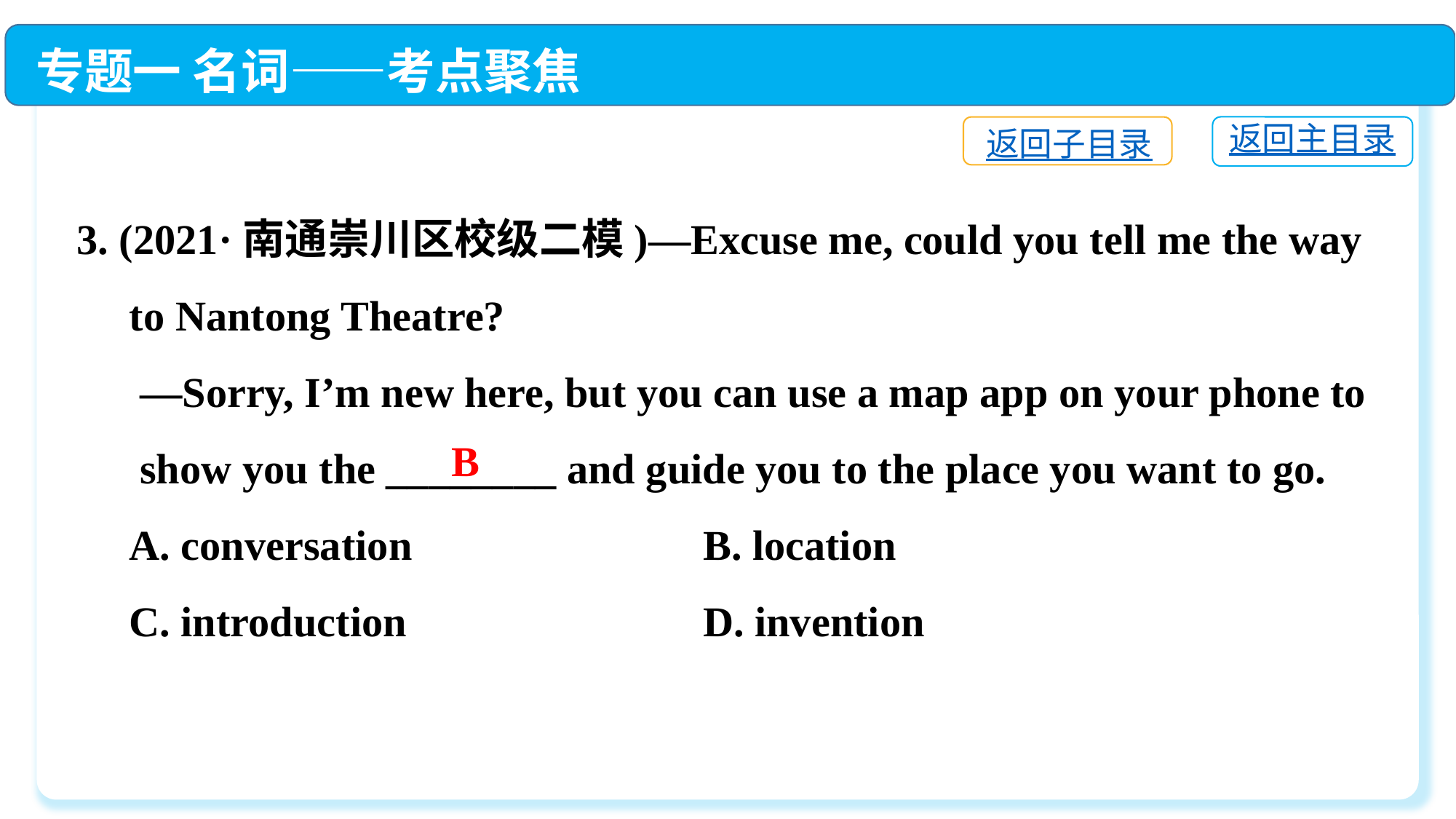

专题一 名词——考点聚焦

返回主目录

返回子目录
3. (2021·南通崇川区校级二模)—Excuse me, could you tell me the way
     to Nantong Theatre?
      —Sorry, I’m new here, but you can use a map app on your phone to
      show you the ________ and guide you to the place you want to go.
     A. conversation	                  B. location
     C. introduction	                  D. invention

B